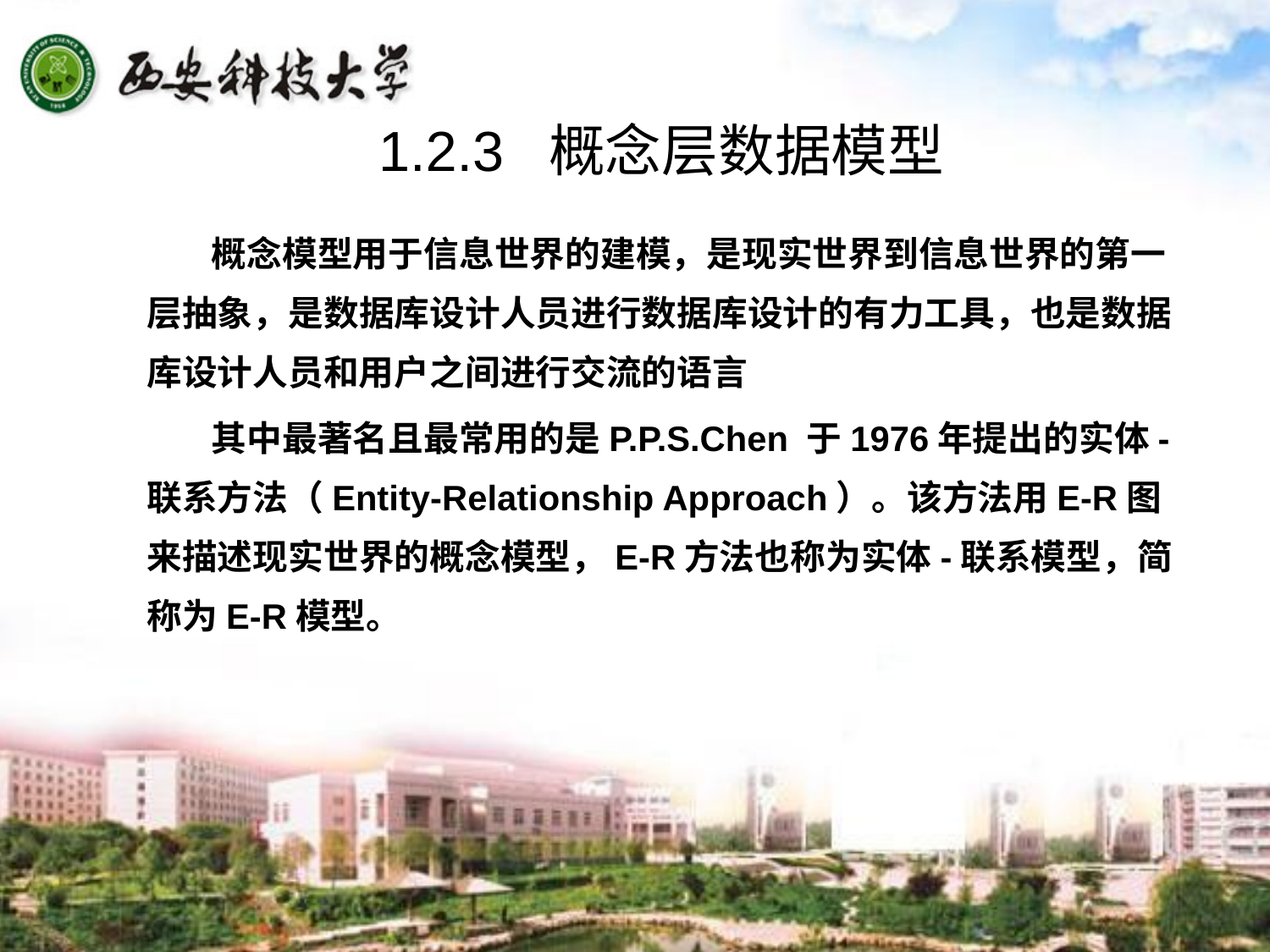

1.2.3  概念层数据模型
       概念模型用于信息世界的建模，是现实世界到信息世界的第一层抽象，是数据库设计人员进行数据库设计的有力工具，也是数据库设计人员和用户之间进行交流的语言
       其中最著名且最常用的是P.P.S.Chen 于1976年提出的实体-联系方法（Entity-Relationship Approach）。该方法用E-R图来描述现实世界的概念模型，E-R方法也称为实体-联系模型，简称为E-R模型。